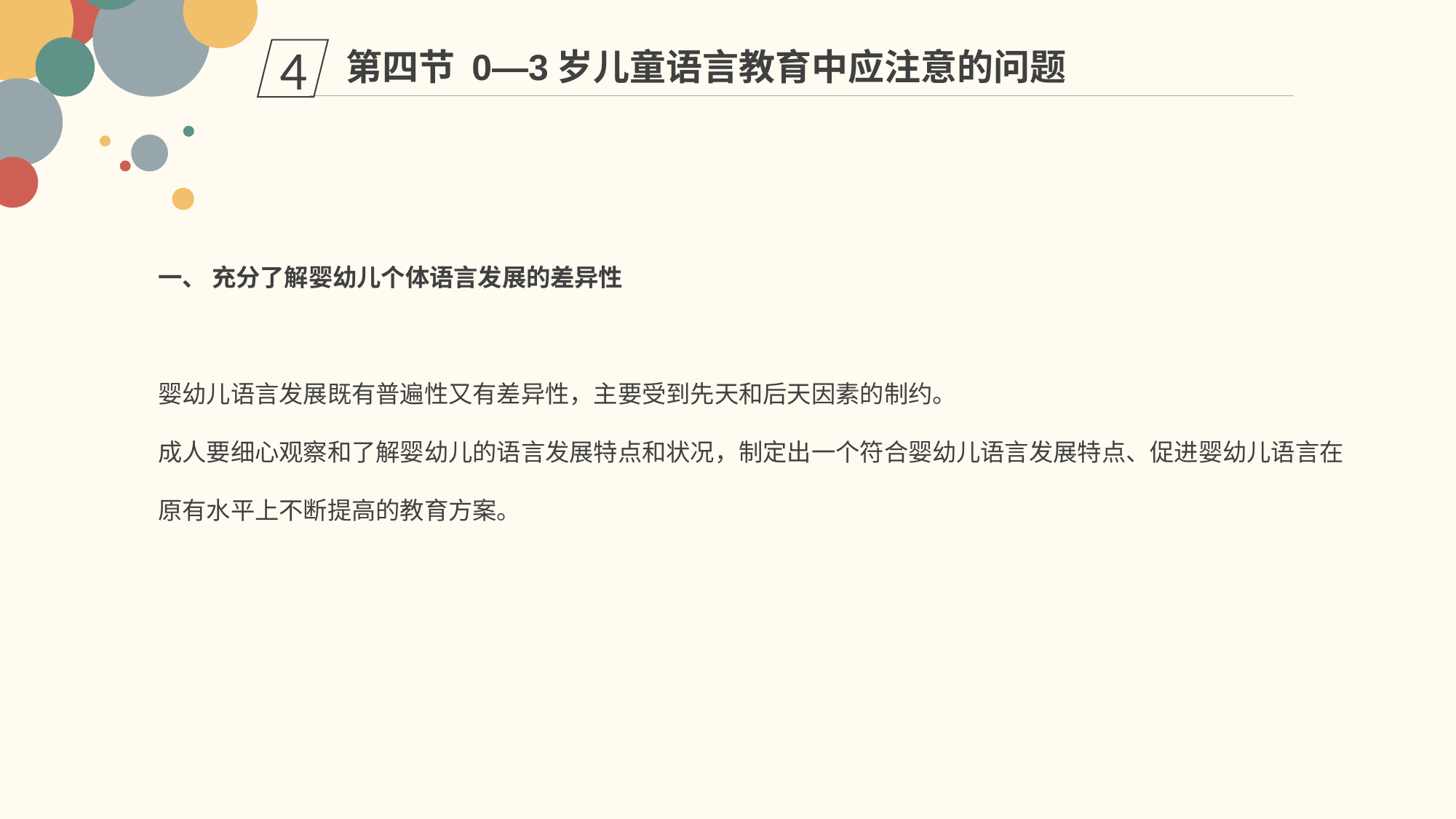

第四节 0—3岁儿童语言教育中应注意的问题
4
一、 充分了解婴幼儿个体语言发展的差异性

婴幼儿语言发展既有普遍性又有差异性，主要受到先天和后天因素的制约。
成人要细心观察和了解婴幼儿的语言发展特点和状况，制定出一个符合婴幼儿语言发展特点、促进婴幼儿语言在原有水平上不断提高的教育方案。